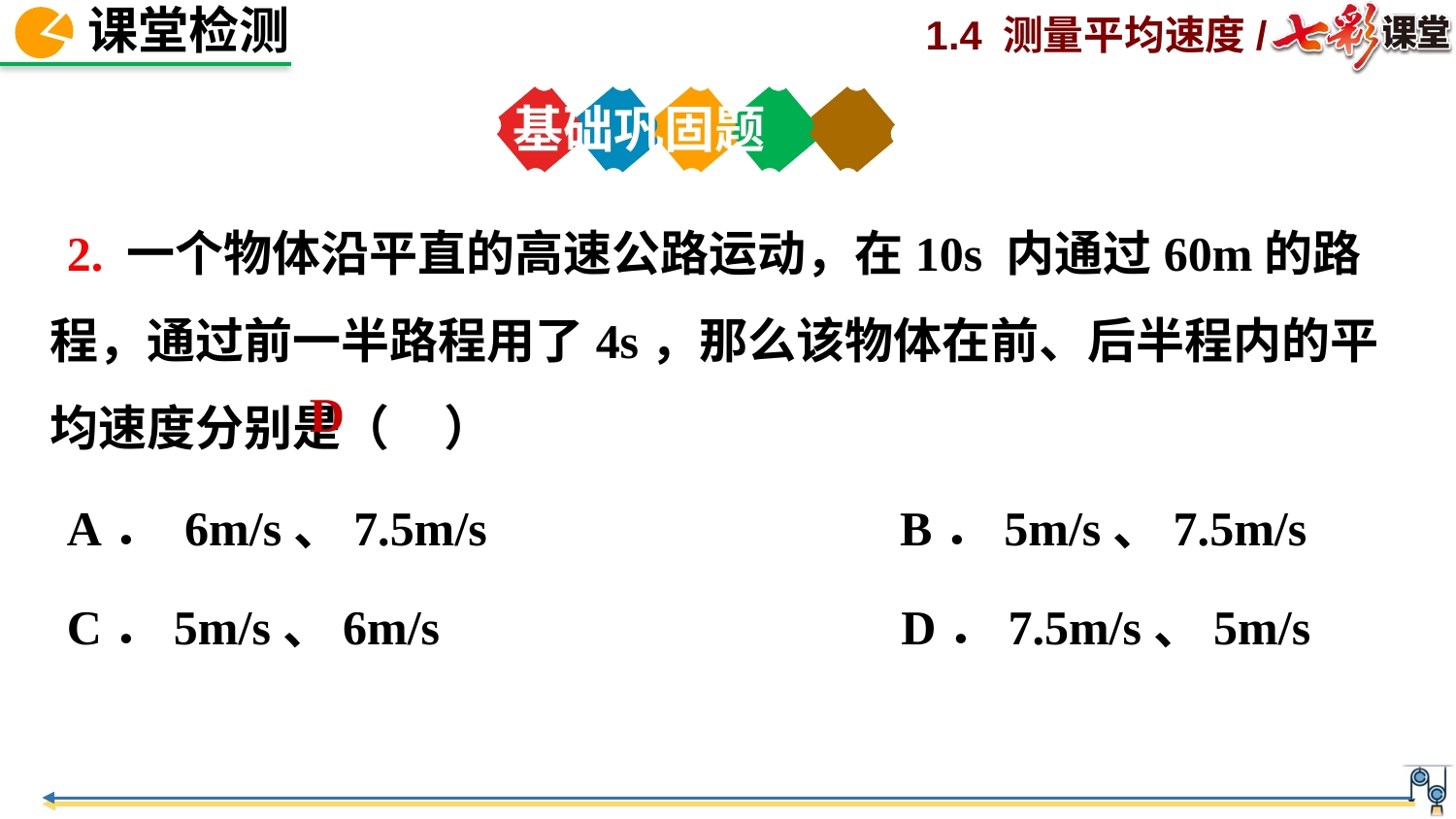

基础巩固题

2. 一个物体沿平直的高速公路运动，在10s 内通过60m的路程，通过前一半路程用了4s，那么该物体在前、后半程内的平均速度分别是（     ）
A． 6m/s、7.5m/s                                  B．5m/s、7.5m/s
C．5m/s、6m/s                                      D．7.5m/s、5m/s
D